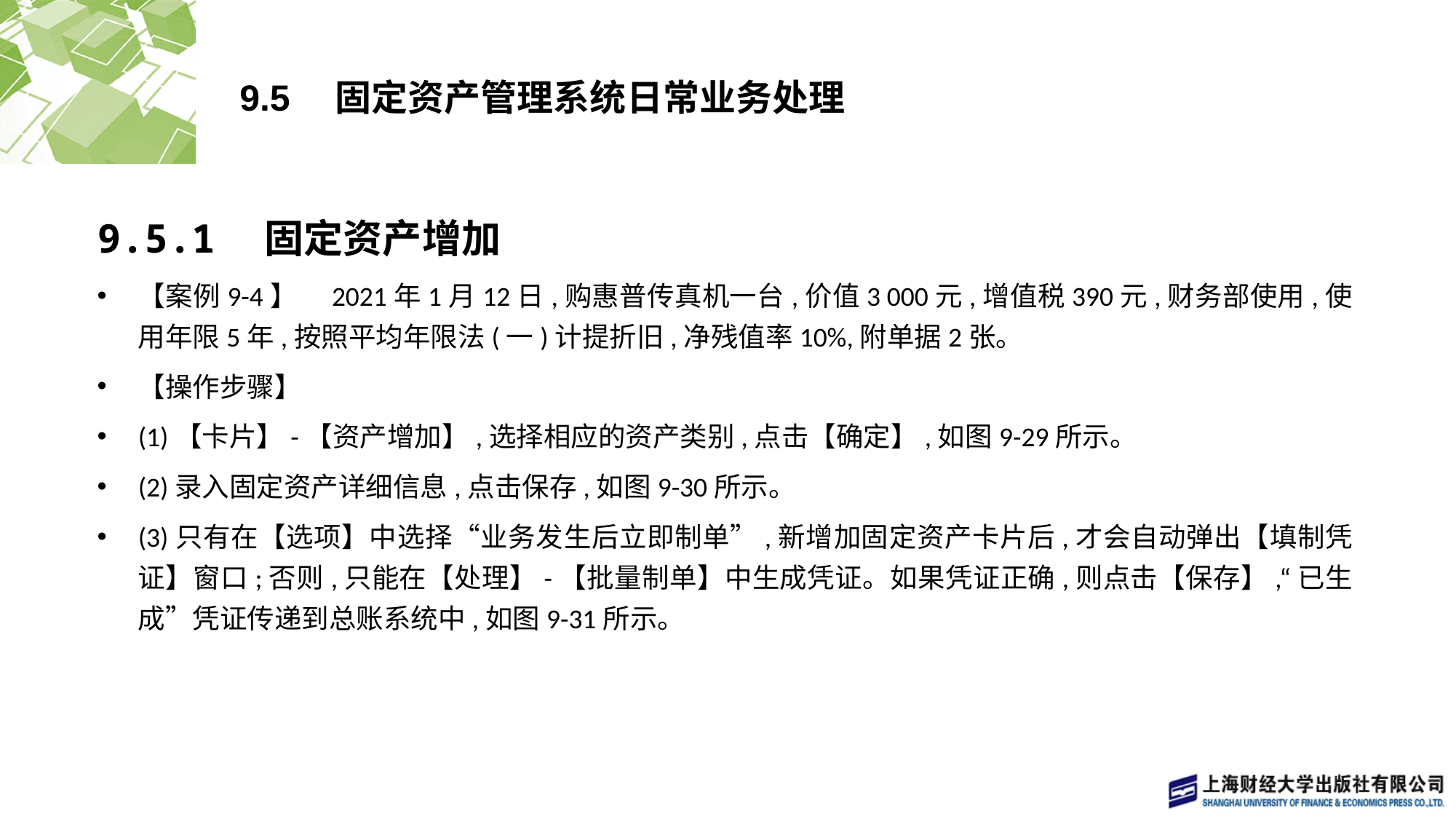

# 9.5　固定资产管理系统日常业务处理
9.5.1　固定资产增加
【案例9-4】　2021年1月12日,购惠普传真机一台,价值3 000元,增值税390元,财务部使用,使用年限5年,按照平均年限法(一)计提折旧,净残值率10%,附单据2张。
【操作步骤】
(1)【卡片】-【资产增加】,选择相应的资产类别,点击【确定】,如图9-29所示。
(2)录入固定资产详细信息,点击保存,如图9-30所示。
(3)只有在【选项】中选择“业务发生后立即制单”,新增加固定资产卡片后,才会自动弹出【填制凭证】窗口;否则,只能在【处理】-【批量制单】中生成凭证。如果凭证正确,则点击【保存】,“已生成”凭证传递到总账系统中,如图9-31所示。